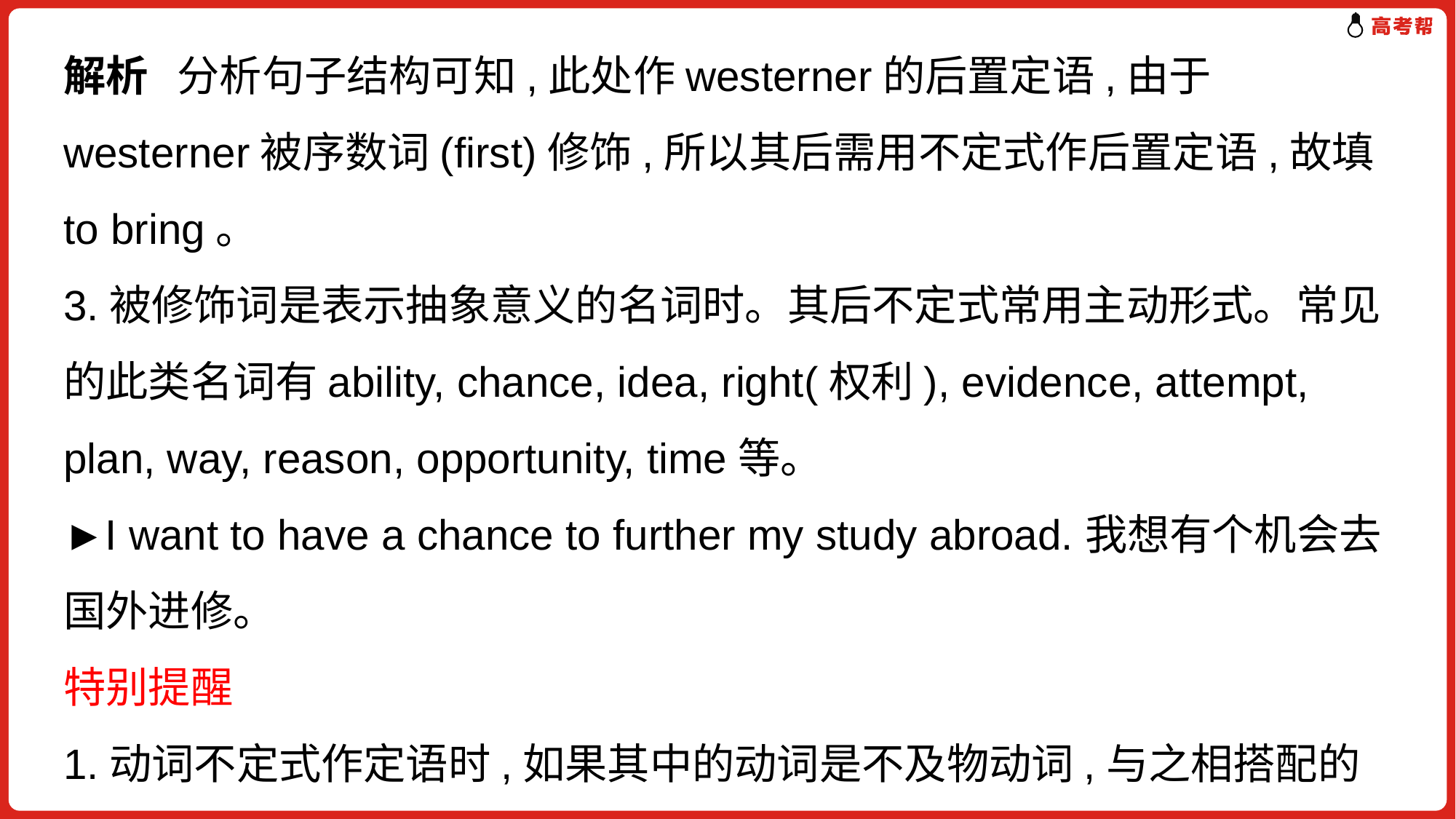

解析   分析句子结构可知,此处作westerner的后置定语,由于westerner被序数词(first)修饰,所以其后需用不定式作后置定语,故填to bring。
3.被修饰词是表示抽象意义的名词时。其后不定式常用主动形式。常见的此类名词有ability, chance, idea, right(权利), evidence, attempt, plan, way, reason, opportunity, time等。
►I want to have a chance to further my study abroad.我想有个机会去国外进修。
特别提醒
1.动词不定式作定语时,如果其中的动词是不及物动词,与之相搭配的介词不可丢掉。